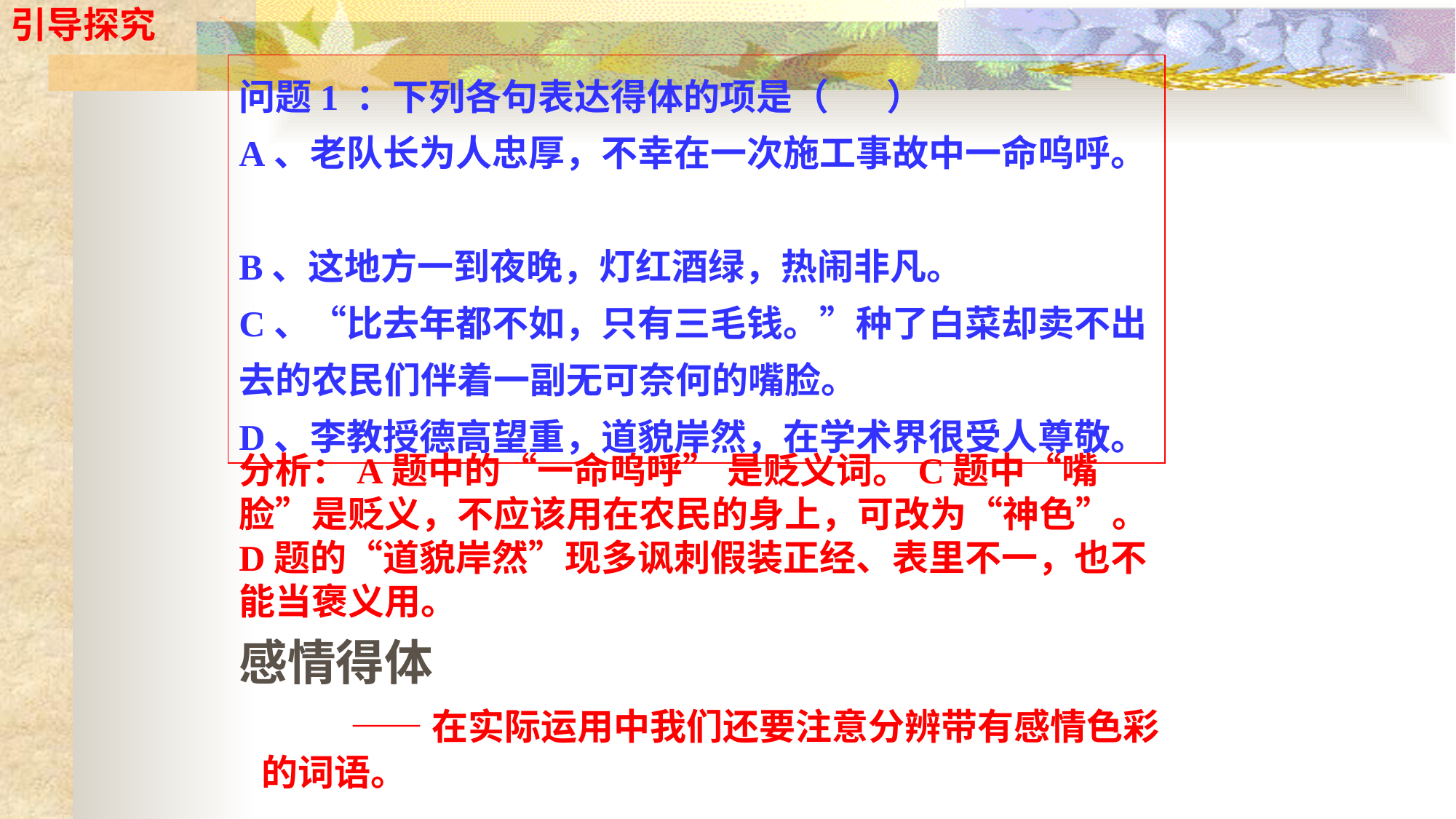

引导探究
问题1 ：下列各句表达得体的项是（       ）
A、老队长为人忠厚，不幸在一次施工事故中一命呜呼。
B、这地方一到夜晚，灯红酒绿，热闹非凡。 
C、“比去年都不如，只有三毛钱。”种了白菜却卖不出去的农民们伴着一副无可奈何的嘴脸。
D、李教授德高望重，道貌岸然，在学术界很受人尊敬。
分析：A题中的“一命呜呼” 是贬义词。C题中“嘴脸”是贬义，不应该用在农民的身上，可改为“神色”。D题的“道貌岸然”现多讽刺假装正经、表里不一，也不能当褒义用。
感情得体
        ——在实际运用中我们还要注意分辨带有感情色彩的词语。